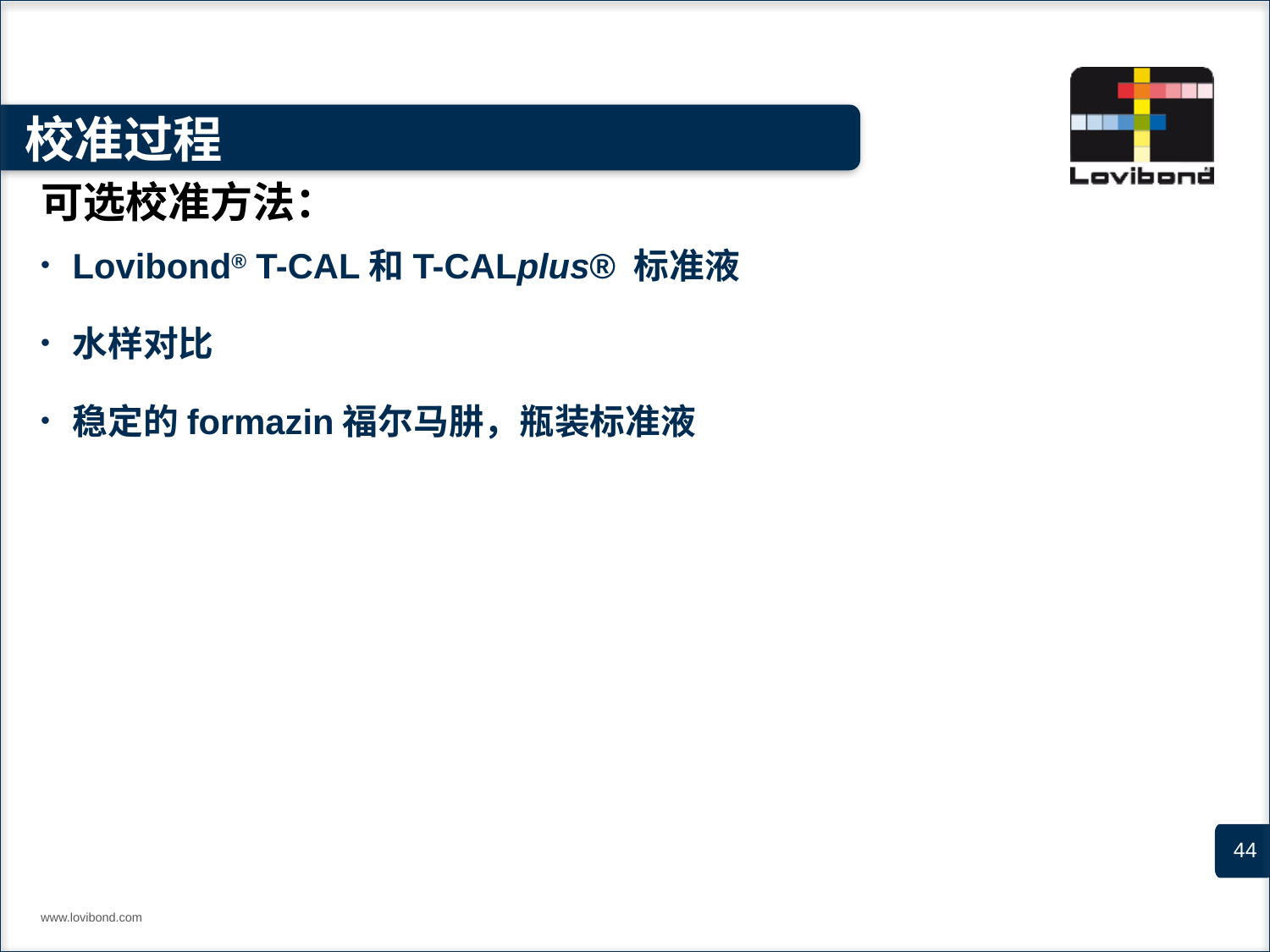

# 校准过程
可选校准方法：
Lovibond® T-CAL和T-CALplus® 标准液
水样对比
稳定的formazin福尔马肼，瓶装标准液
www.lovibond.com